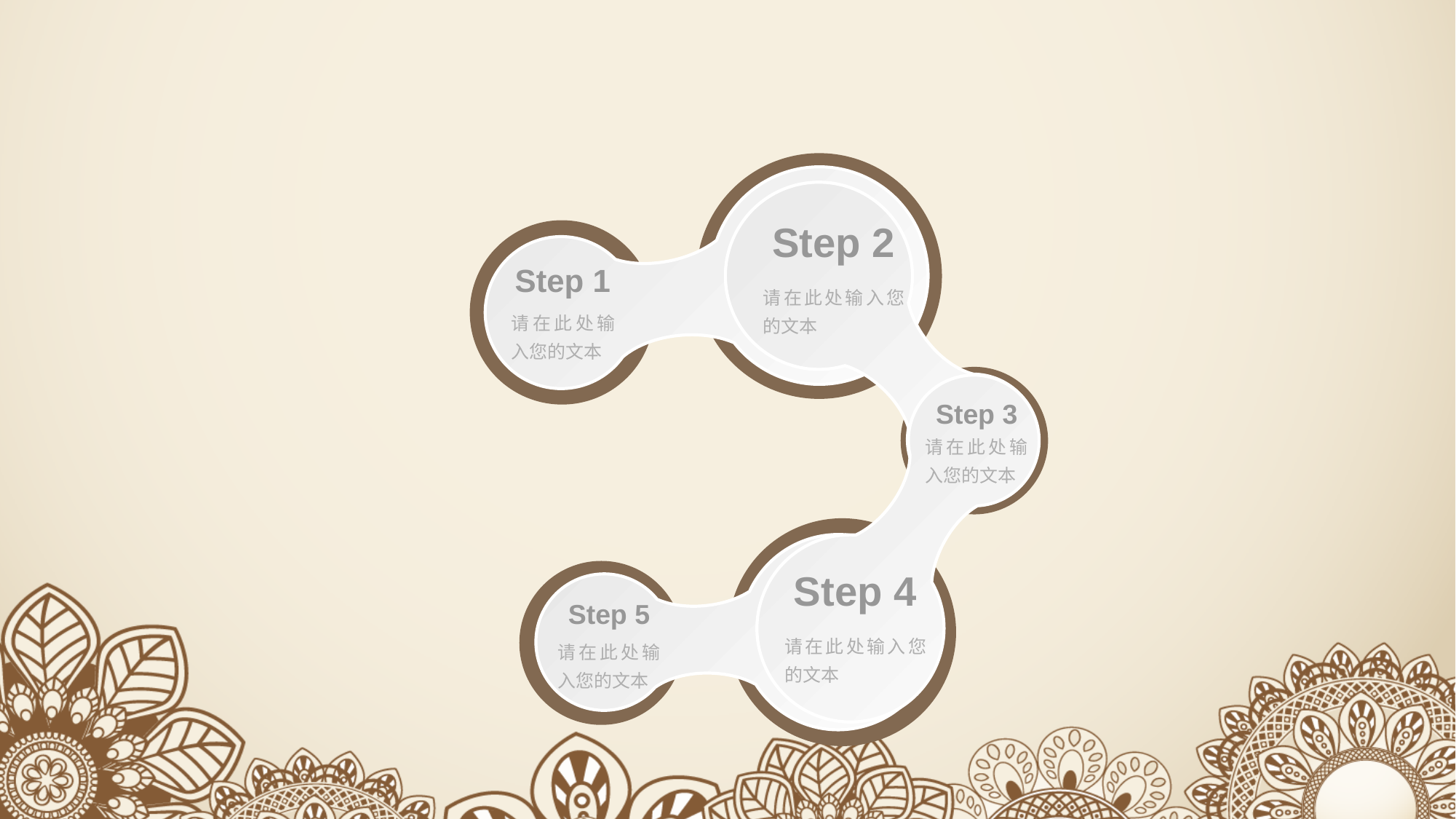

Step 2

Step 1
请在此处输入您的文本
请在此处输入您的文本

Step 3
请在此处输入您的文本

Step 4
Step 5
请在此处输入您的文本
请在此处输入您的文本